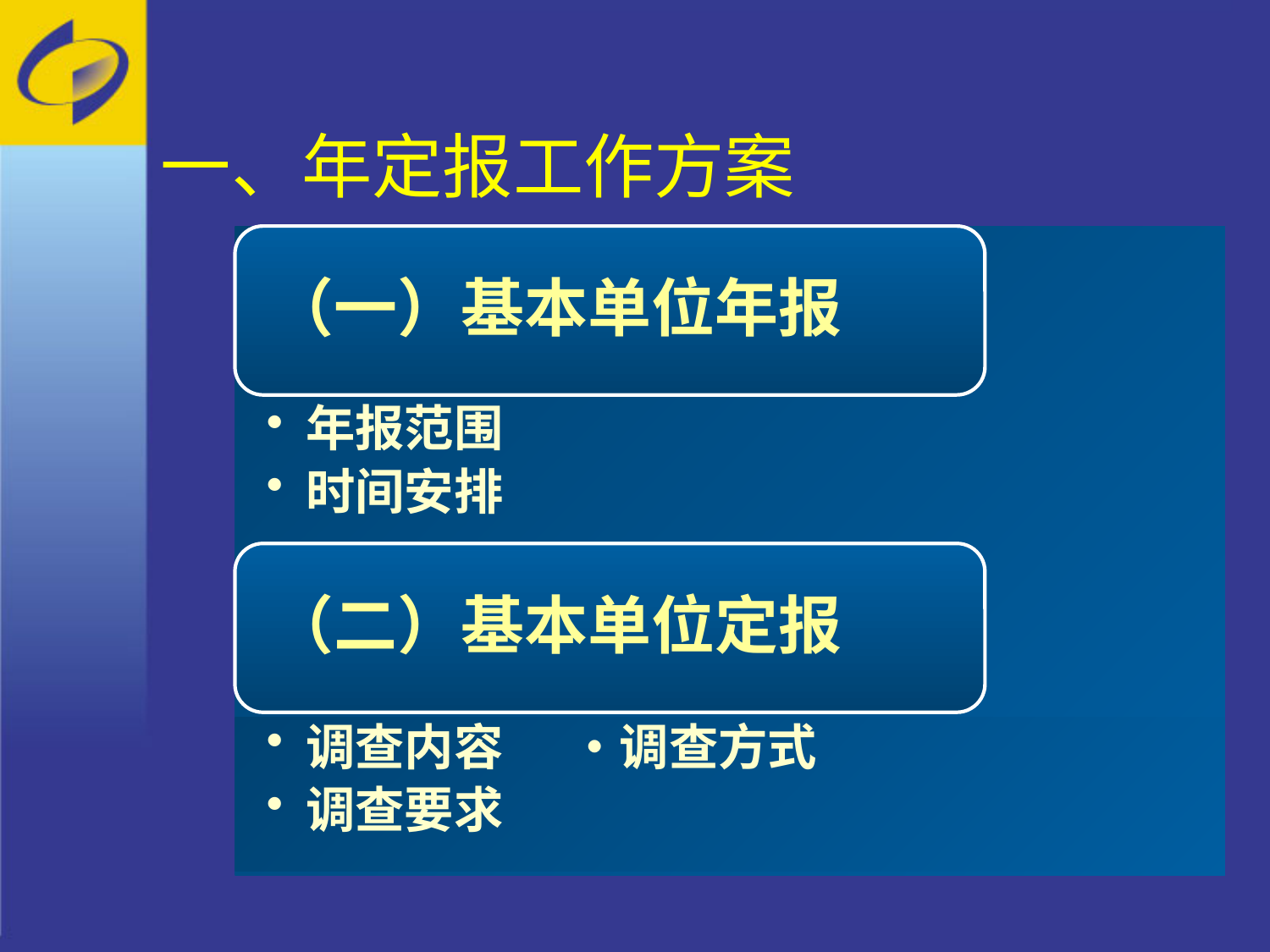

# 一、年定报工作方案
（一）基本单位年报
年报范围
时间安排
（二）基本单位定报
调查内容      •调查方式
调查要求